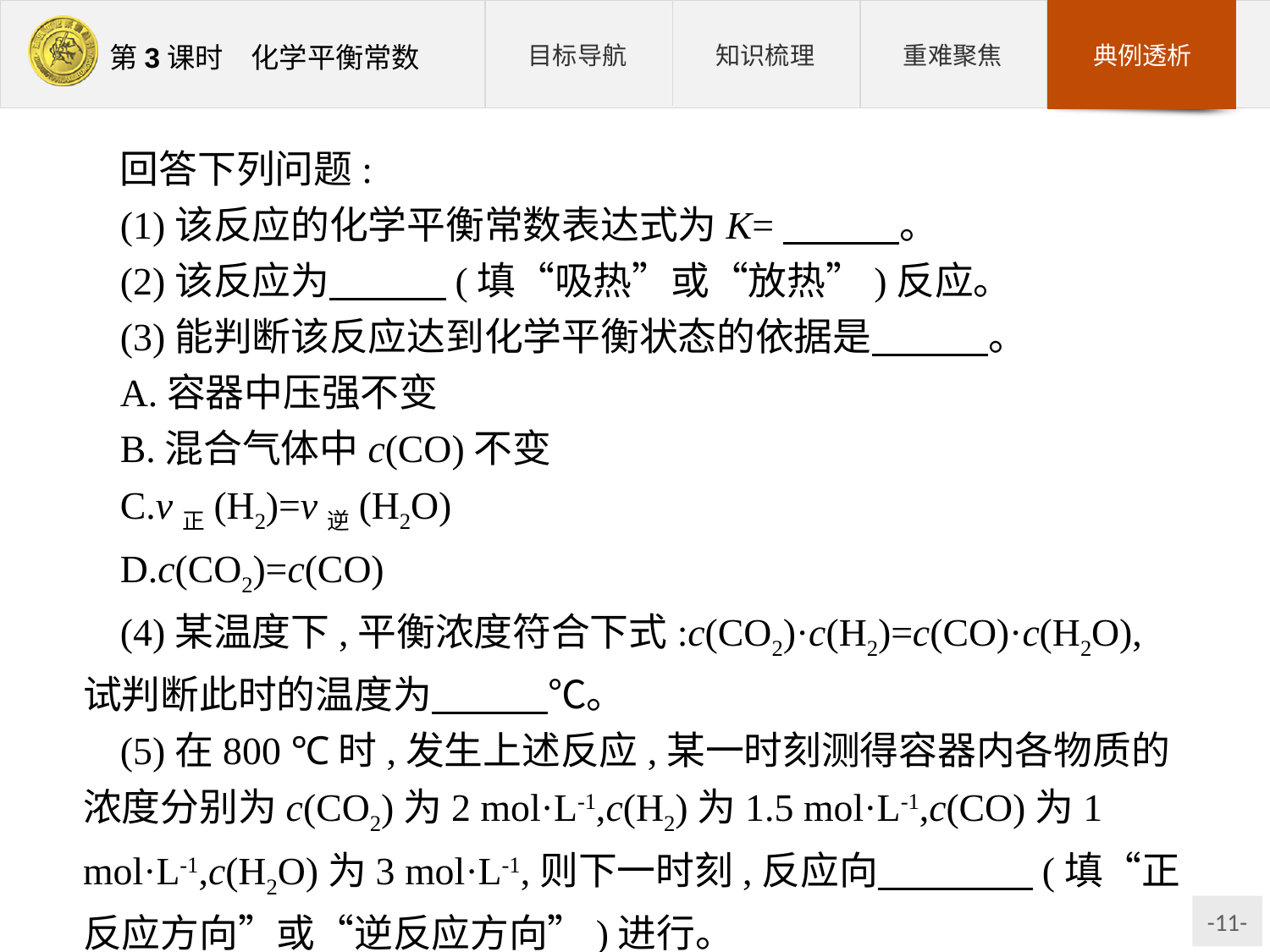

回答下列问题:
(1)该反应的化学平衡常数表达式为K=　　　。
(2)该反应为　　　(填“吸热”或“放热”)反应。
(3)能判断该反应达到化学平衡状态的依据是　　　。
A.容器中压强不变
B.混合气体中c(CO)不变
C.v正(H2)=v逆(H2O)
D.c(CO2)=c(CO)
(4)某温度下,平衡浓度符合下式:c(CO2)·c(H2)=c(CO)·c(H2O),试判断此时的温度为　　　℃。
(5)在800 ℃时,发生上述反应,某一时刻测得容器内各物质的浓度分别为c(CO2)为2 mol·L-1,c(H2)为1.5 mol·L-1,c(CO)为1 mol·L-1,c(H2O)为3 mol·L-1,则下一时刻,反应向　　　　(填“正反应方向”或“逆反应方向”)进行。